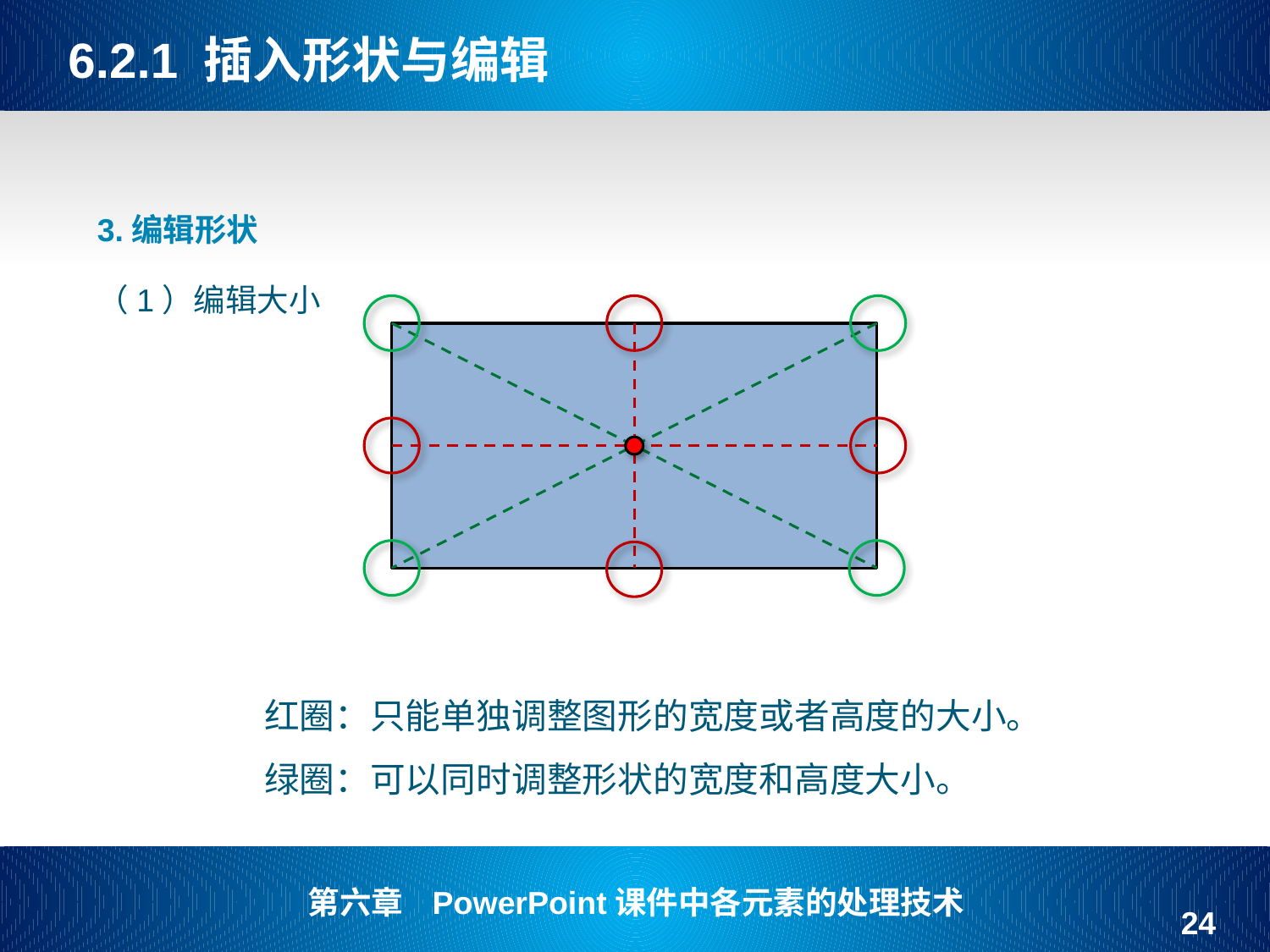

# 6.2.1 插入形状与编辑
3.编辑形状
（1）编辑大小

红圈：只能单独调整图形的宽度或者高度的大小。
绿圈：可以同时调整形状的宽度和高度大小。

24